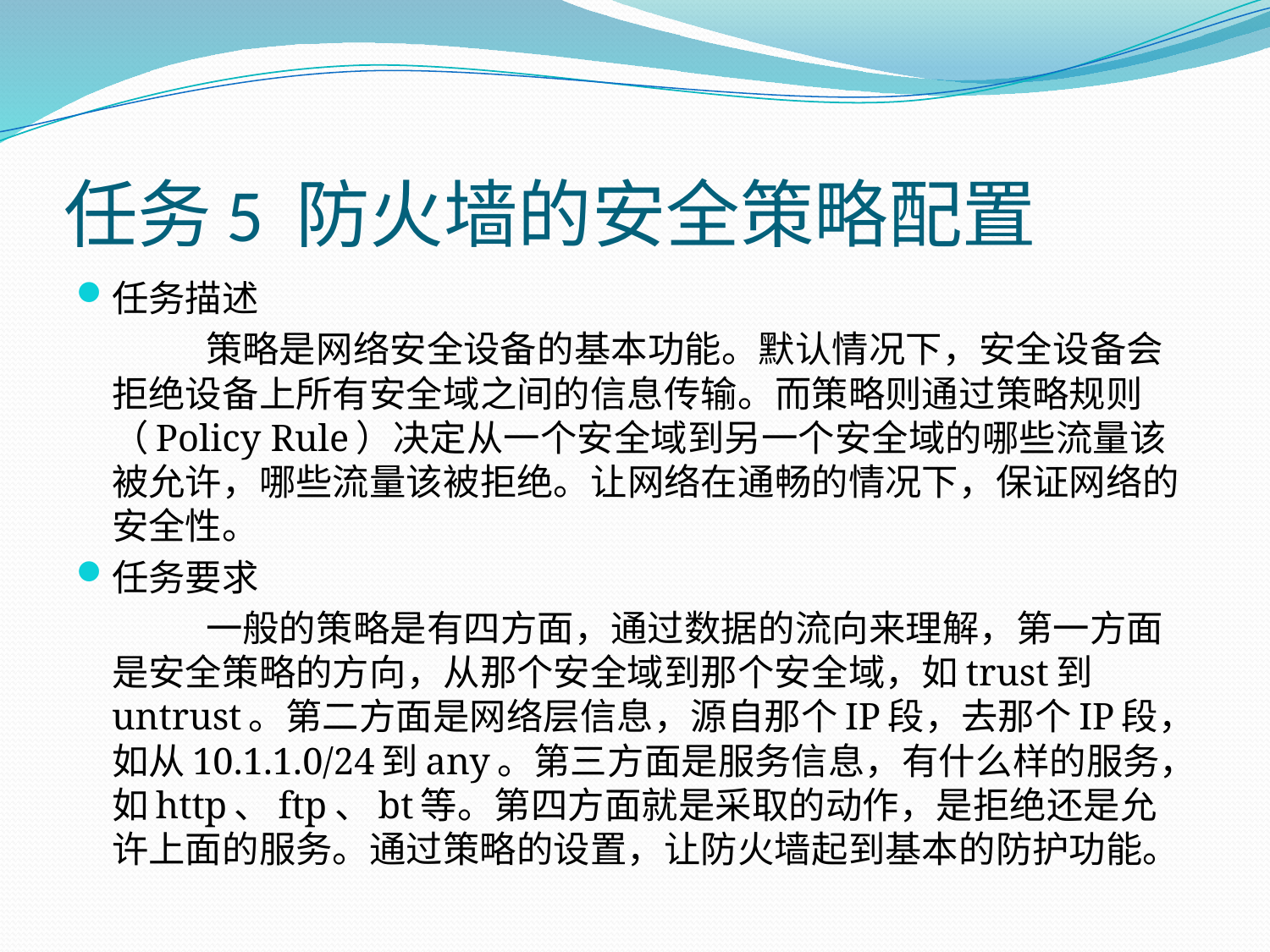

# 任务5 防火墙的安全策略配置
任务描述
策略是网络安全设备的基本功能。默认情况下，安全设备会拒绝设备上所有安全域之间的信息传输。而策略则通过策略规则（Policy Rule）决定从一个安全域到另一个安全域的哪些流量该被允许，哪些流量该被拒绝。让网络在通畅的情况下，保证网络的安全性。
任务要求
一般的策略是有四方面，通过数据的流向来理解，第一方面是安全策略的方向，从那个安全域到那个安全域，如trust到untrust。第二方面是网络层信息，源自那个IP段，去那个IP段，如从10.1.1.0/24到any。第三方面是服务信息，有什么样的服务，如http、ftp、bt等。第四方面就是采取的动作，是拒绝还是允许上面的服务。通过策略的设置，让防火墙起到基本的防护功能。